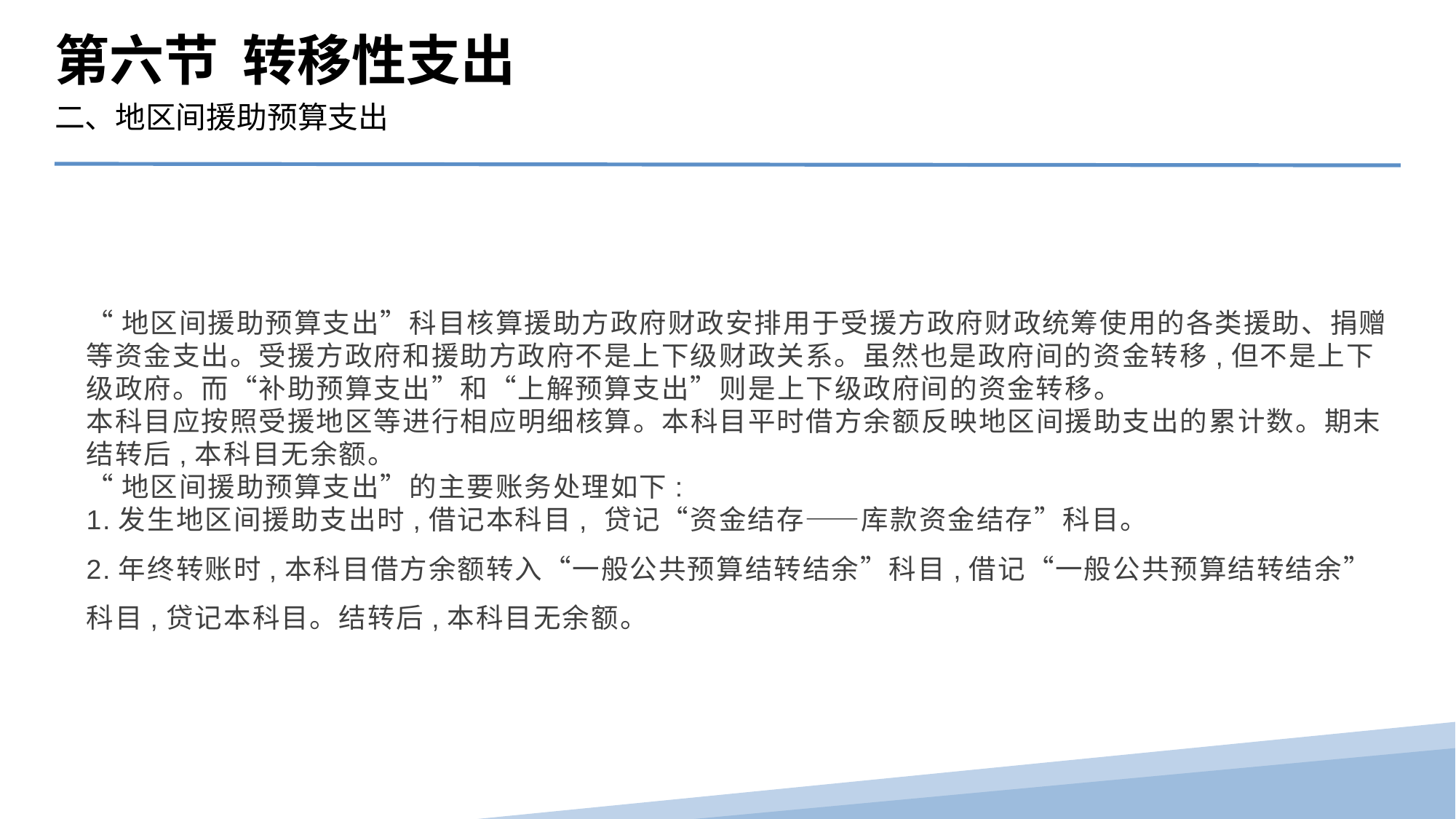

第六节  转移性支出
二、地区间援助预算支出
“地区间援助预算支出”科目核算援助方政府财政安排用于受援方政府财政统筹使用的各类援助、捐赠等资金支出。受援方政府和援助方政府不是上下级财政关系。虽然也是政府间的资金转移,但不是上下级政府。而“补助预算支出”和“上解预算支出”则是上下级政府间的资金转移。
本科目应按照受援地区等进行相应明细核算。本科目平时借方余额反映地区间援助支出的累计数。期末结转后,本科目无余额。
“地区间援助预算支出”的主要账务处理如下:
1.发生地区间援助支出时,借记本科目, 贷记“资金结存——库款资金结存”科目。
2.年终转账时,本科目借方余额转入“一般公共预算结转结余”科目,借记“一般公共预算结转结余”科目,贷记本科目。结转后,本科目无余额。